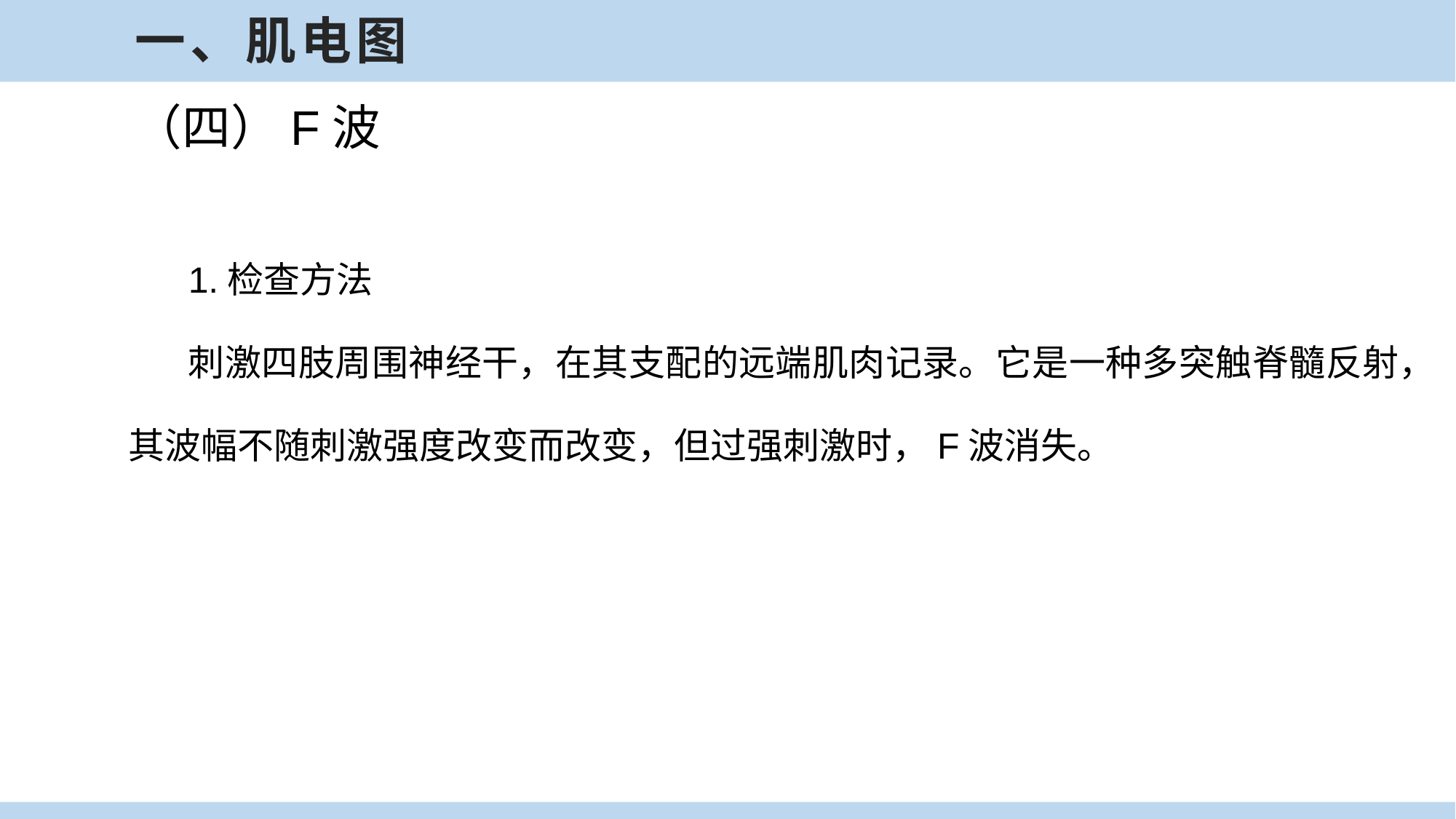

一、肌电图
（四）F波
1.检查方法
刺激四肢周围神经干，在其支配的远端肌肉记录。它是一种多突触脊髓反射，其波幅不随刺激强度改变而改变，但过强刺激时，F波消失。